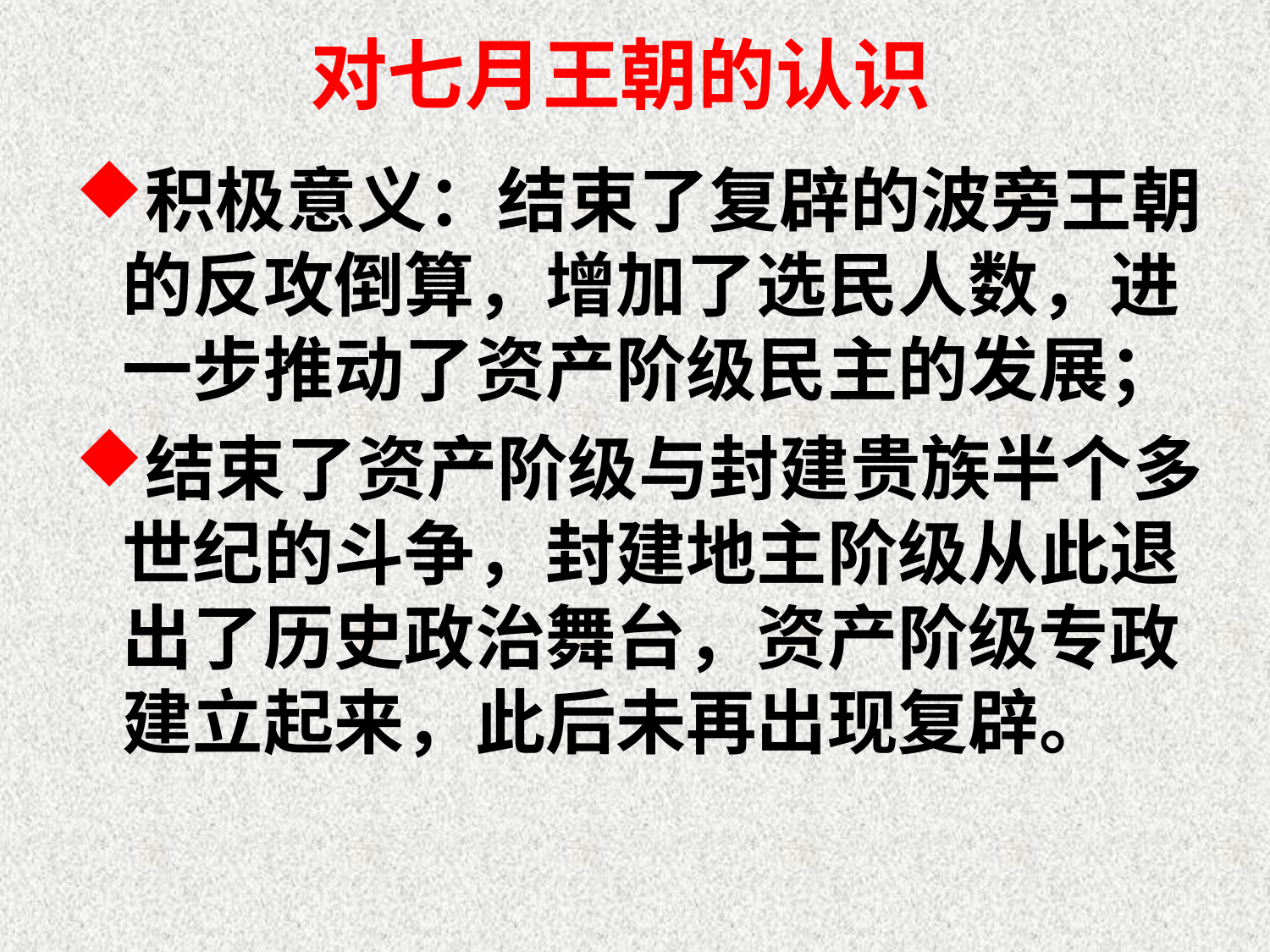

# 对七月王朝的认识
积极意义：结束了复辟的波旁王朝的反攻倒算，增加了选民人数，进一步推动了资产阶级民主的发展；
结束了资产阶级与封建贵族半个多世纪的斗争，封建地主阶级从此退出了历史政治舞台，资产阶级专政建立起来，此后未再出现复辟。